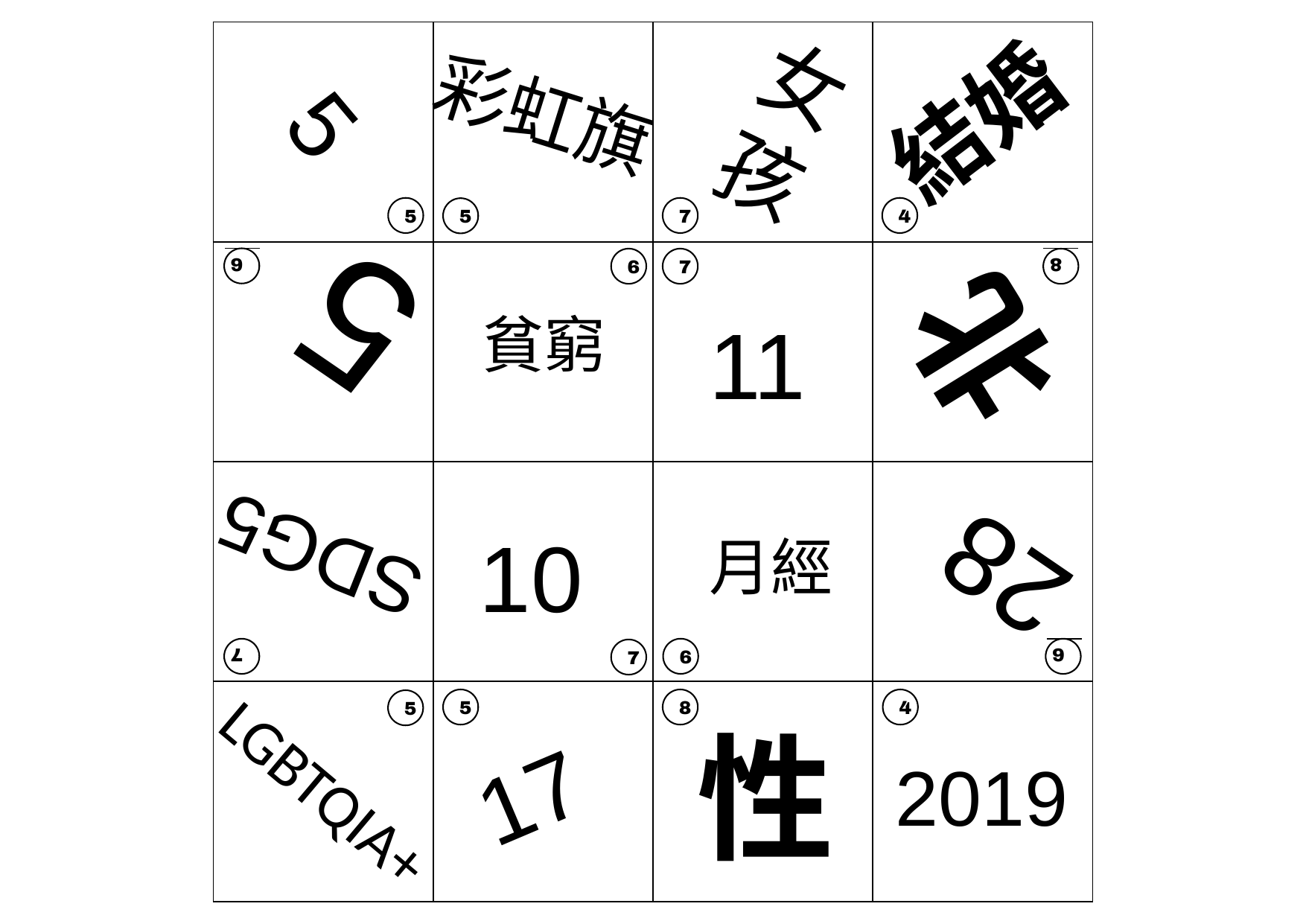

|  |  |  |  |
| --- | --- | --- | --- |
|  |  |  |  |
|  |  |  |  |
|  |  |  |  |
女孩
結婚
彩虹旗
5
5
7
4
5
6
8
6
7
7
6
6
7
5
8
4
5
5
北
貧窮
11
28
SDG5
10
月經
性
17
2019
LGBTQIA+